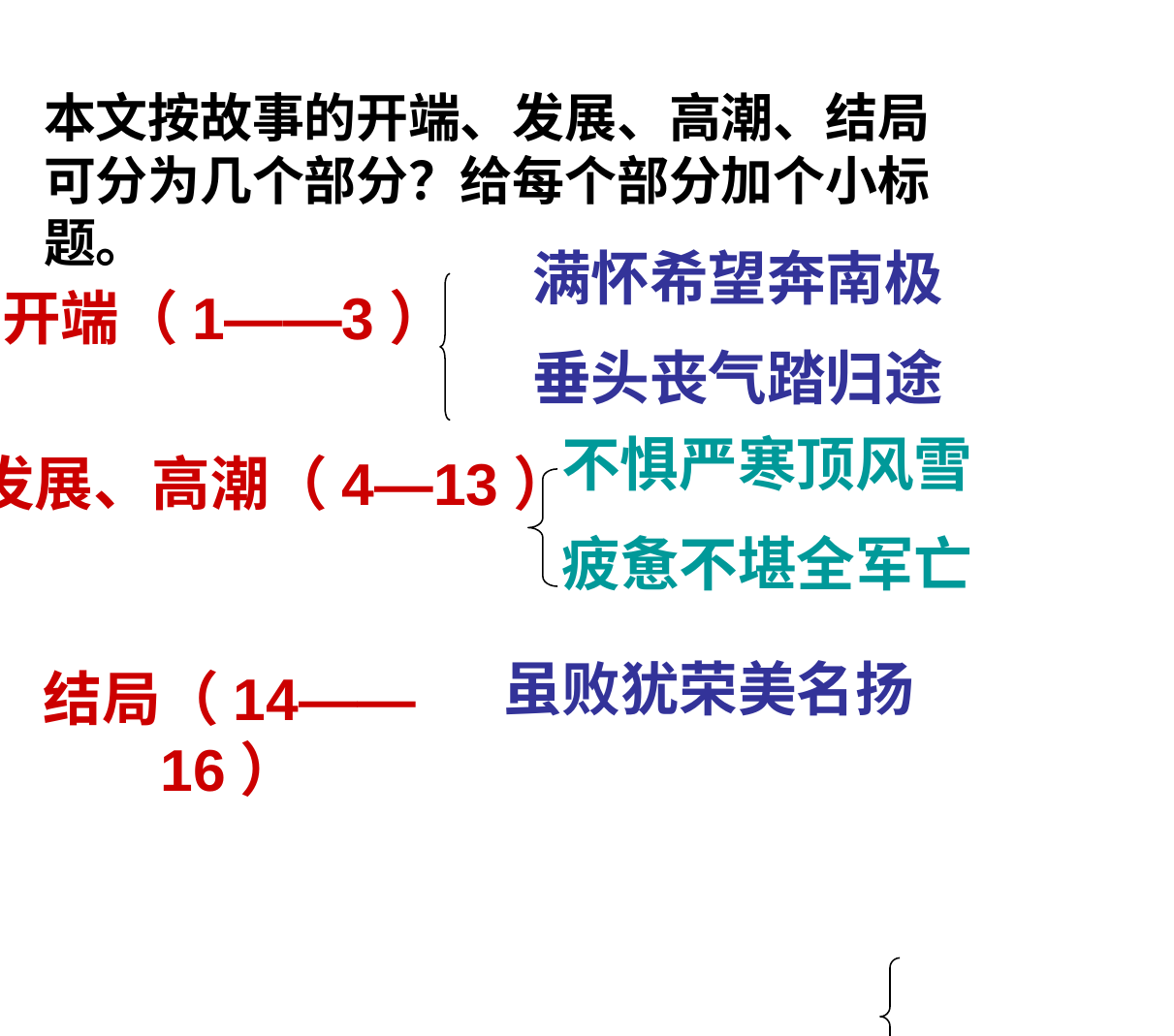

本文按故事的开端、发展、高潮、结局可分为几个部分？给每个部分加个小标题。
满怀希望奔南极
垂头丧气踏归途
开端（1——3）

不惧严寒顶风雪
疲惫不堪全军亡
发展、高潮（4—13）

虽败犹荣美名扬
结局（14——16）